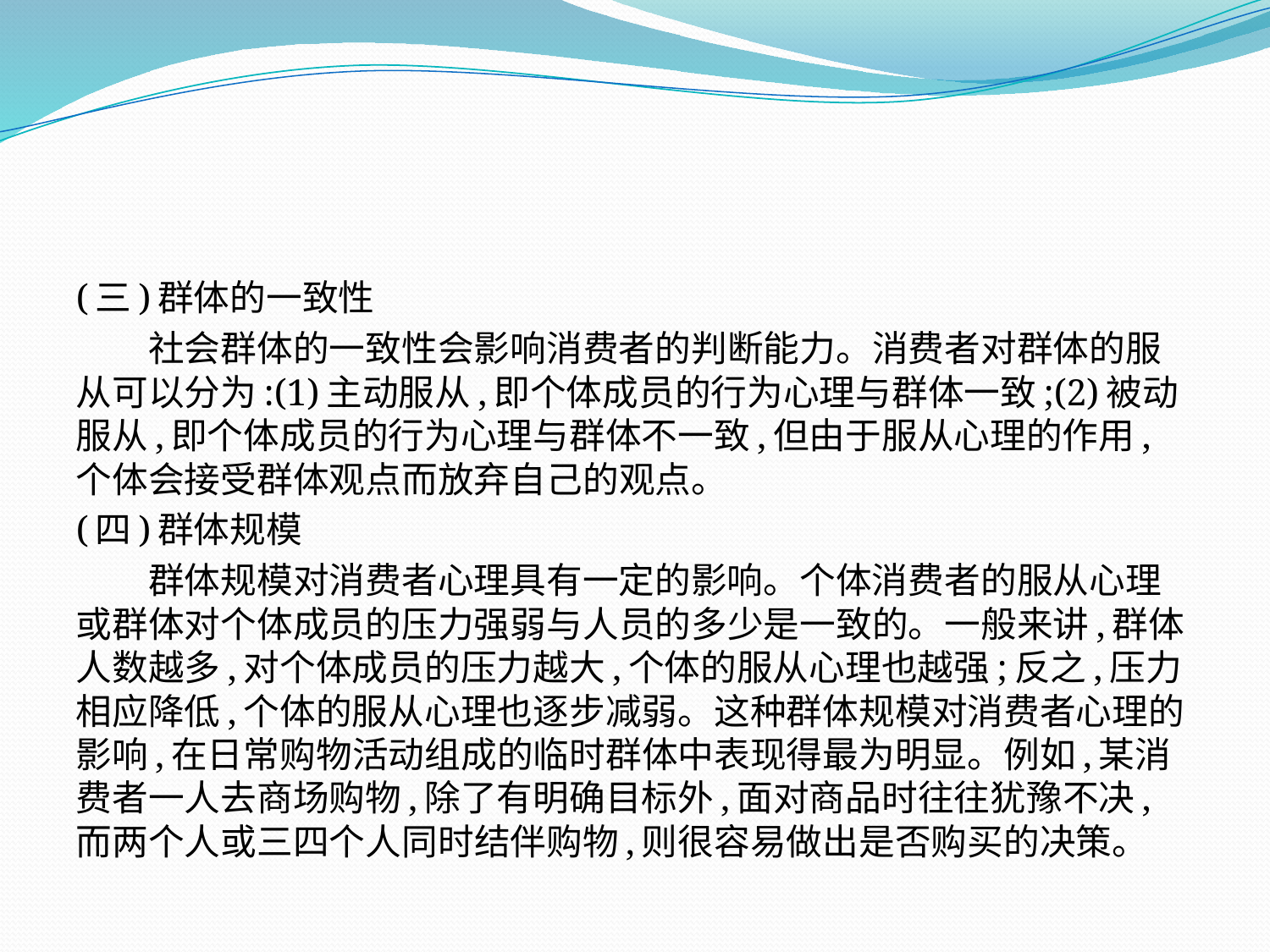

(三)群体的一致性
　　社会群体的一致性会影响消费者的判断能力。消费者对群体的服从可以分为:(1)主动服从,即个体成员的行为心理与群体一致;(2)被动服从,即个体成员的行为心理与群体不一致,但由于服从心理的作用,个体会接受群体观点而放弃自己的观点。
(四)群体规模
　　群体规模对消费者心理具有一定的影响。个体消费者的服从心理或群体对个体成员的压力强弱与人员的多少是一致的。一般来讲,群体人数越多,对个体成员的压力越大,个体的服从心理也越强;反之,压力相应降低,个体的服从心理也逐步减弱。这种群体规模对消费者心理的影响,在日常购物活动组成的临时群体中表现得最为明显。例如,某消费者一人去商场购物,除了有明确目标外,面对商品时往往犹豫不决,而两个人或三四个人同时结伴购物,则很容易做出是否购买的决策。